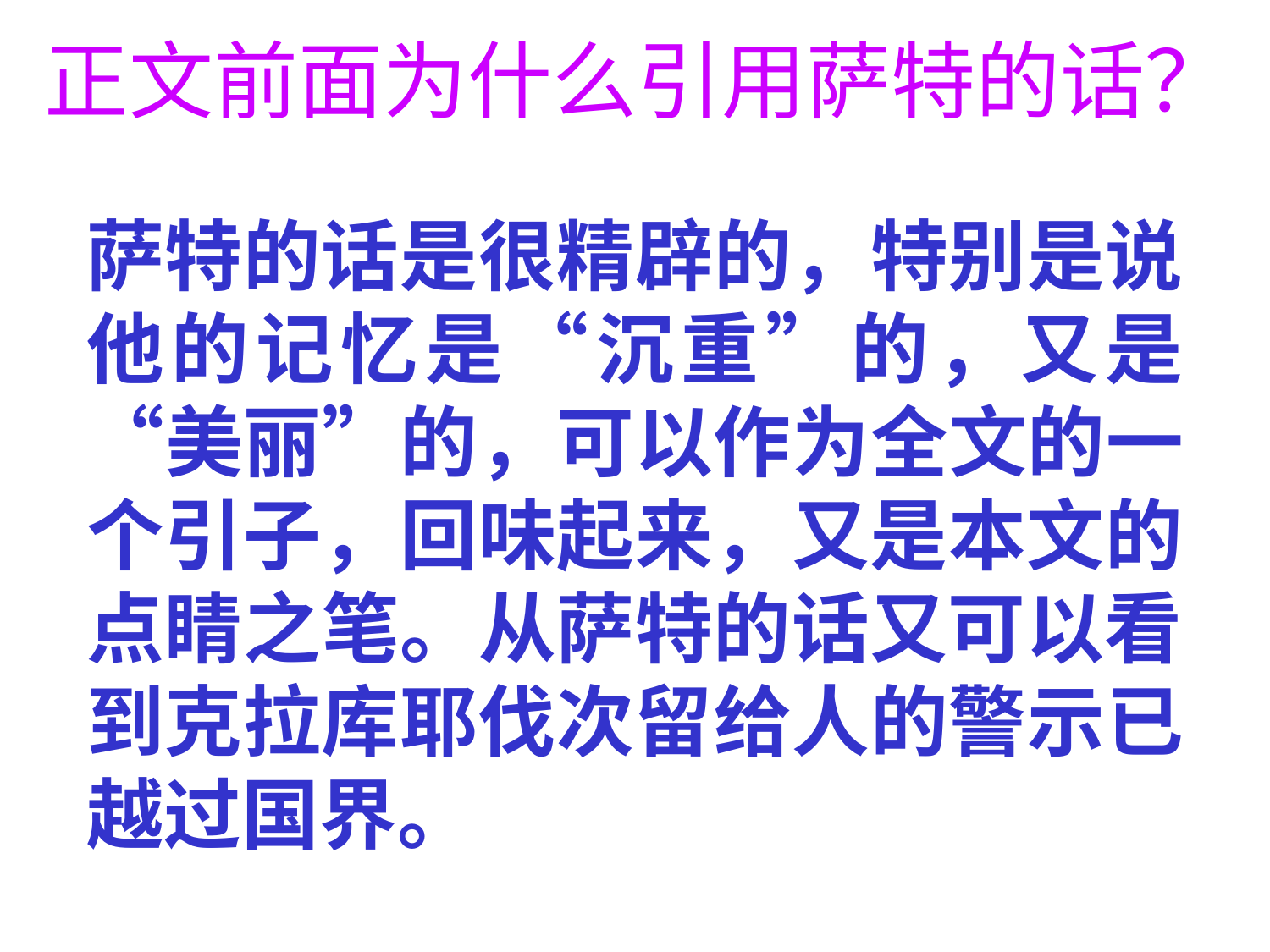

正文前面为什么引用萨特的话？
萨特的话是很精辟的，特别是说他的记忆是“沉重”的，又是“美丽”的，可以作为全文的一个引子，回味起来，又是本文的点睛之笔。从萨特的话又可以看到克拉库耶伐次留给人的警示已越过国界。